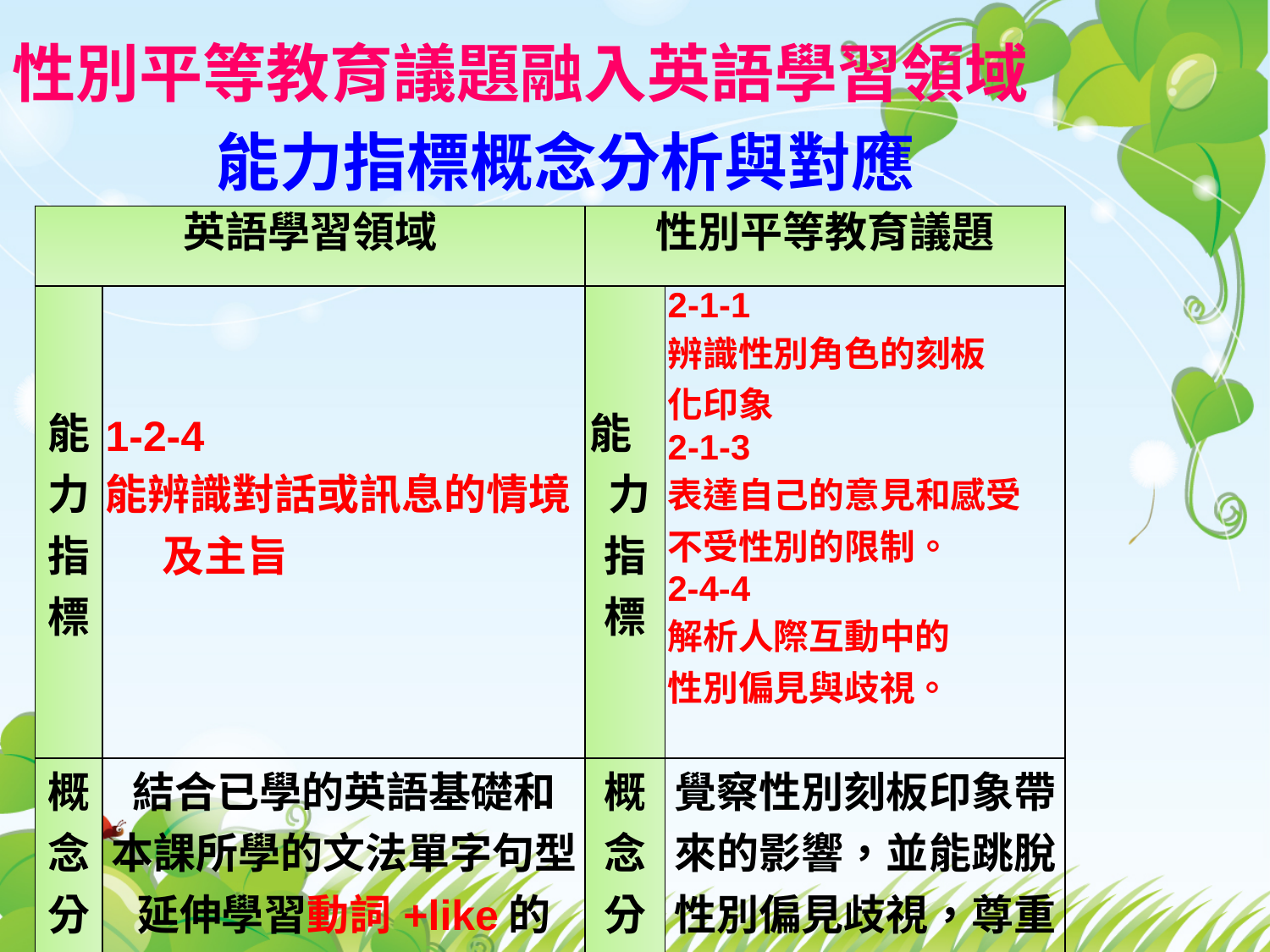

性別平等教育議題融入英語學習領域
能力指標概念分析與對應
| 英語學習領域 |  | 性別平等教育議題 |  |
| --- | --- | --- | --- |
| 能力指標 | 1-2-4 能辨識對話或訊息的情境及主旨 | 能 力指標 | 2-1-1 辨識性別角色的刻板 化印象 2-1-3 表達自己的意見和感受 不受性別的限制。 2-4-4 解析人際互動中的 性別偏見與歧視。 |
| 概念分析 | 結合已學的英語基礎和 本課所學的文法單字句型 延伸學習動詞+like的 句型 | 概念 分析 | 覺察性別刻板印象帶來的影響，並能跳脫性別偏見歧視，尊重別人並快樂做自己 |